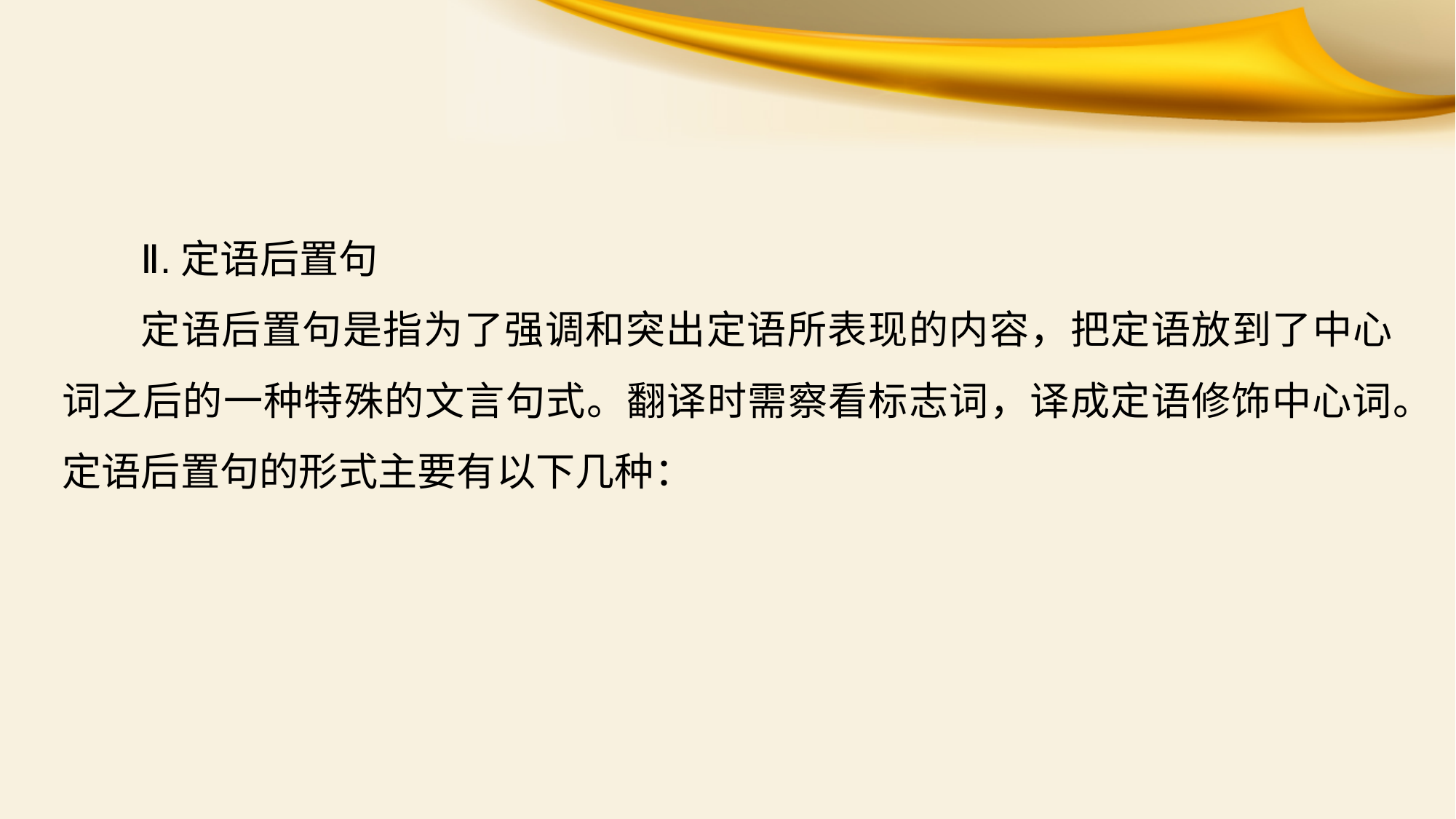

Ⅱ.定语后置句
定语后置句是指为了强调和突出定语所表现的内容，把定语放到了中心词之后的一种特殊的文言句式。翻译时需察看标志词，译成定语修饰中心词。定语后置句的形式主要有以下几种：